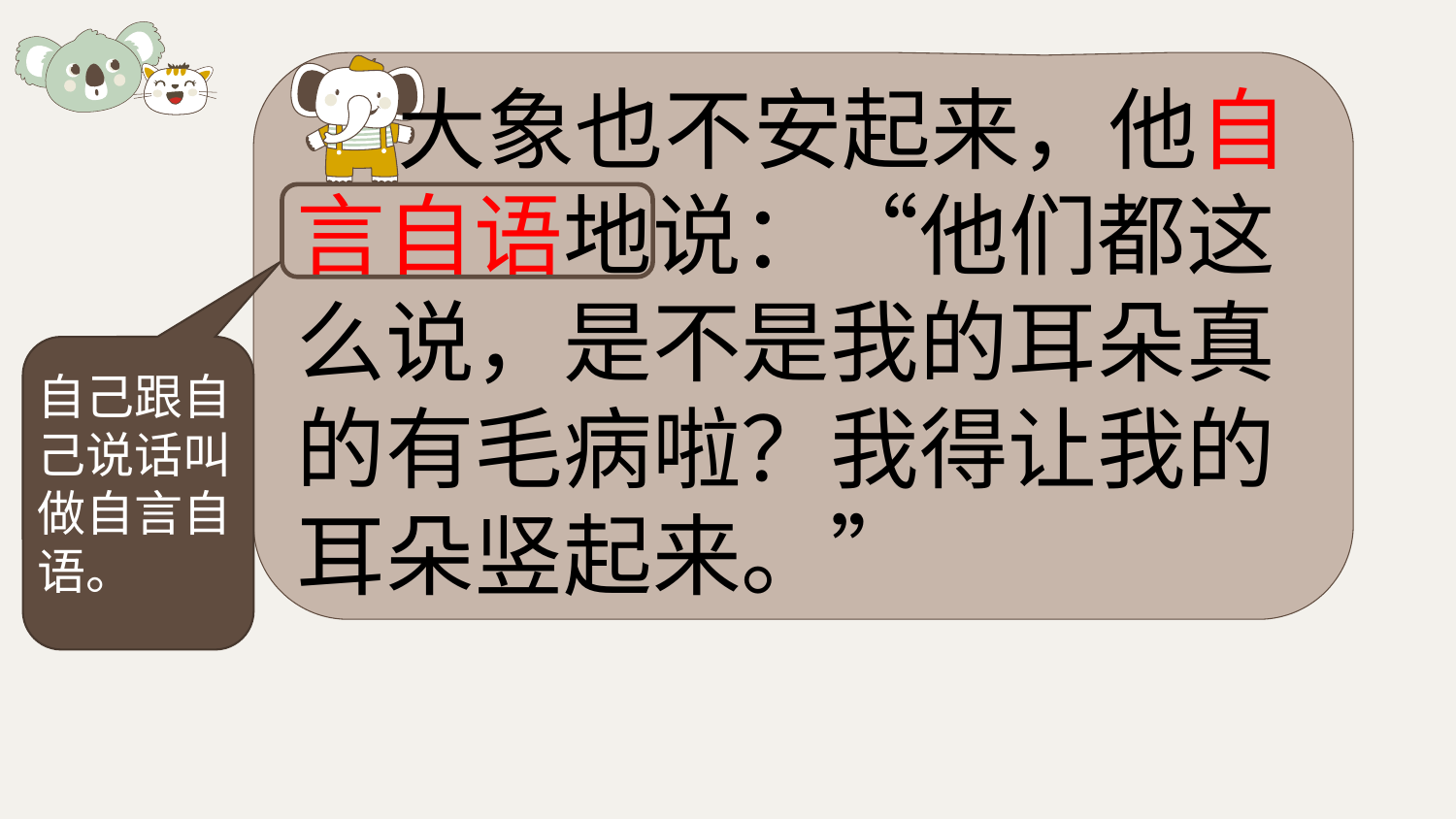

大象也不安起来，他自言自语地说：“他们都这么说，是不是我的耳朵真的有毛病啦？我得让我的耳朵竖起来。”

自己跟自己说话叫做自言自语。